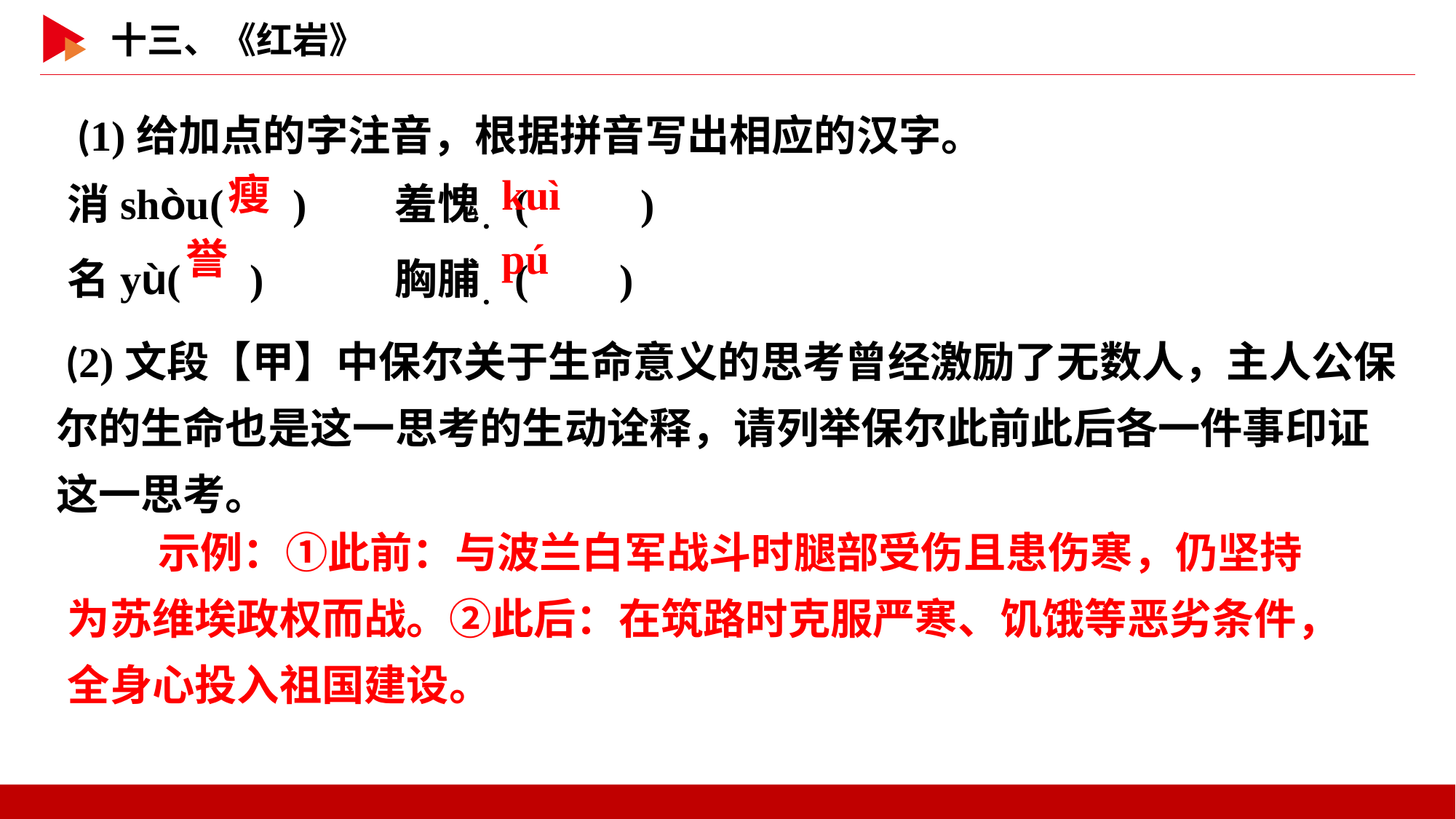

(1)给加点的字注音，根据拼音写出相应的汉字。
消shòu(      )	羞愧．(          )
名yù(      )		胸脯．(        )
 瘦
 kuì
 誉
 pú
 (2)文段【甲】中保尔关于生命意义的思考曾经激励了无数人，主人公保尔的生命也是这一思考的生动诠释，请列举保尔此前此后各一件事印证这一思考。

　     示例：①此前：与波兰白军战斗时腿部受伤且患伤寒，仍坚持为苏维埃政权而战。②此后：在筑路时克服严寒、饥饿等恶劣条件，全身心投入祖国建设。